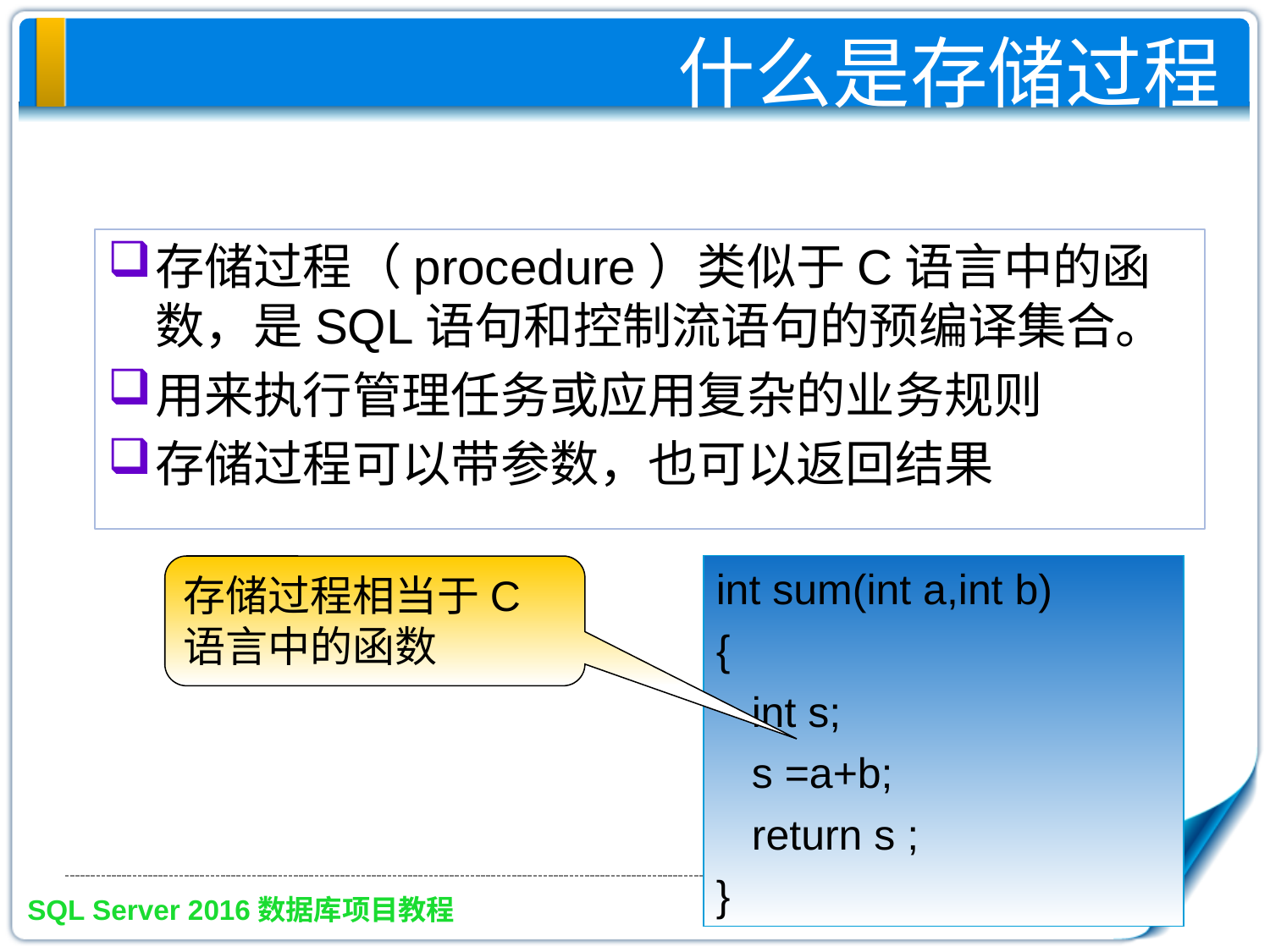

什么是存储过程

存储过程（procedure）类似于C语言中的函数，是SQL语句和控制流语句的预编译集合。
用来执行管理任务或应用复杂的业务规则
存储过程可以带参数，也可以返回结果
int sum(int a,int b)
{
   int s;
   s =a+b;
   return s ;
}
存储过程相当于C语言中的函数